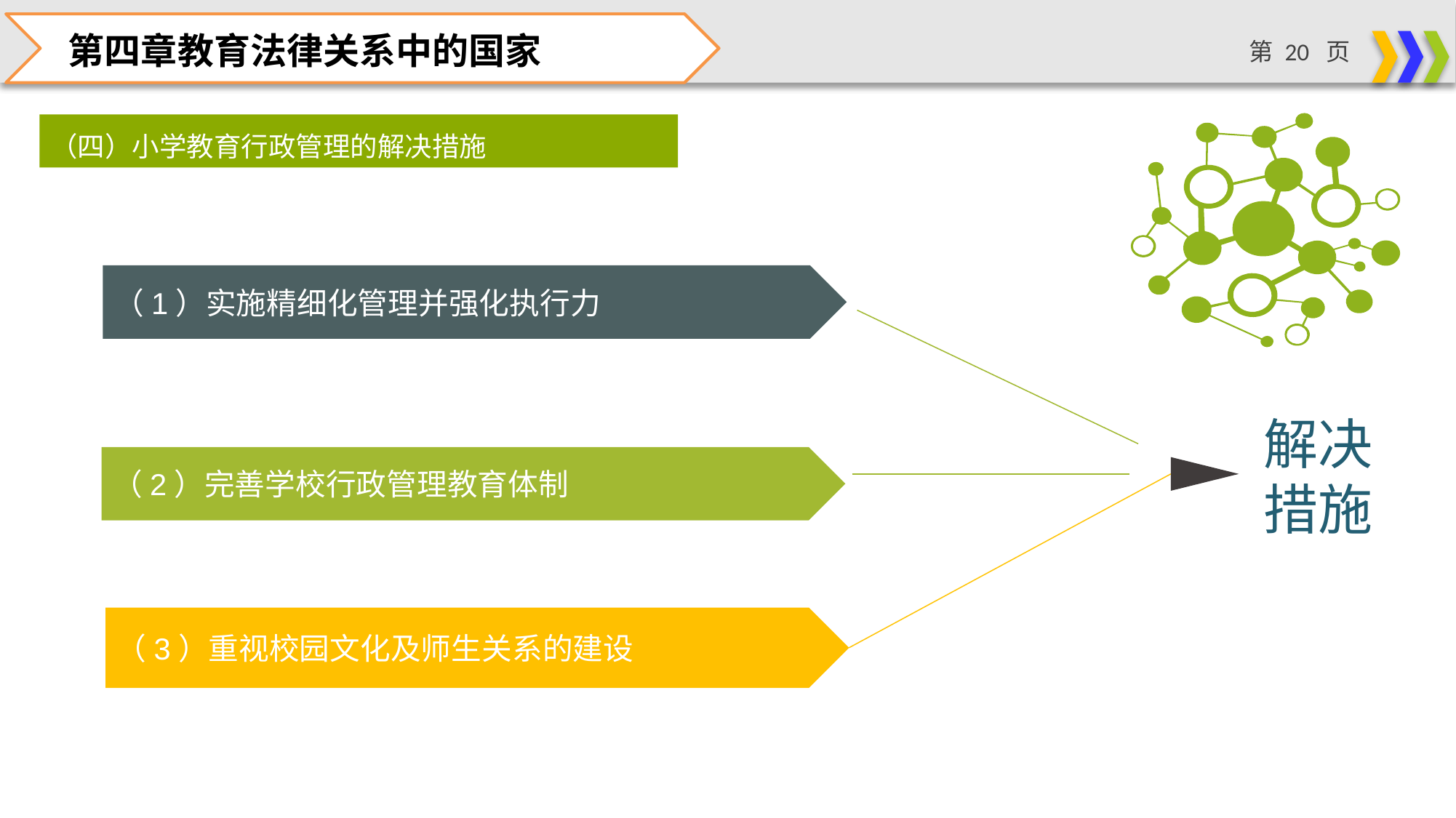

第四章教育法律关系中的国家

（四）小学教育行政管理的解决措施
（1）实施精细化管理并强化执行力

解决
措施
（2）完善学校行政管理教育体制

（3）重视校园文化及师生关系的建设